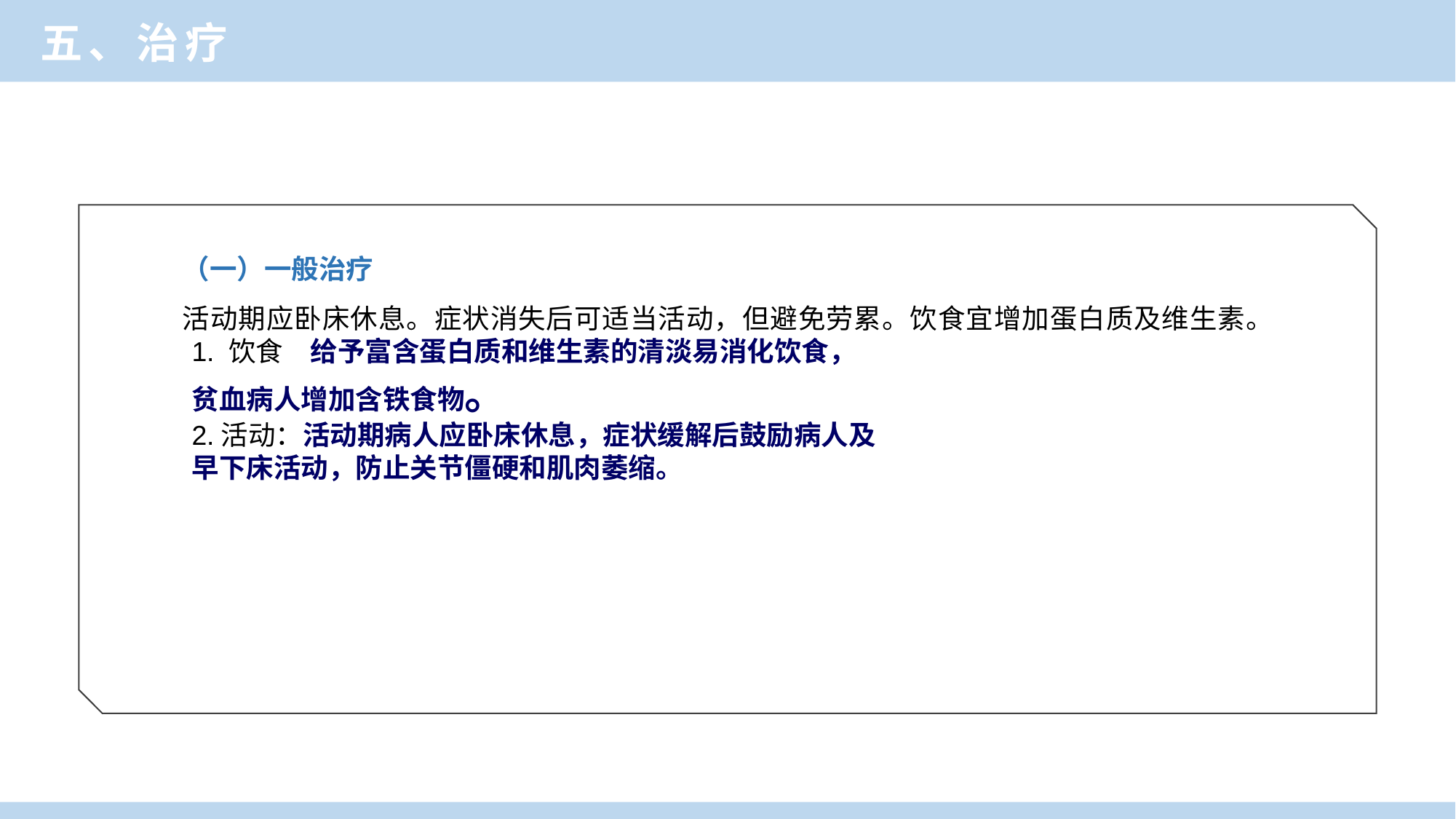

五、治疗

（一）一般治疗
活动期应卧床休息。症状消失后可适当活动，但避免劳累。饮食宜增加蛋白质及维生素。
1. 饮食　给予富含蛋白质和维生素的清淡易消化饮食，
贫血病人增加含铁食物。
2.活动：活动期病人应卧床休息，症状缓解后鼓励病人及
早下床活动，防止关节僵硬和肌肉萎缩。